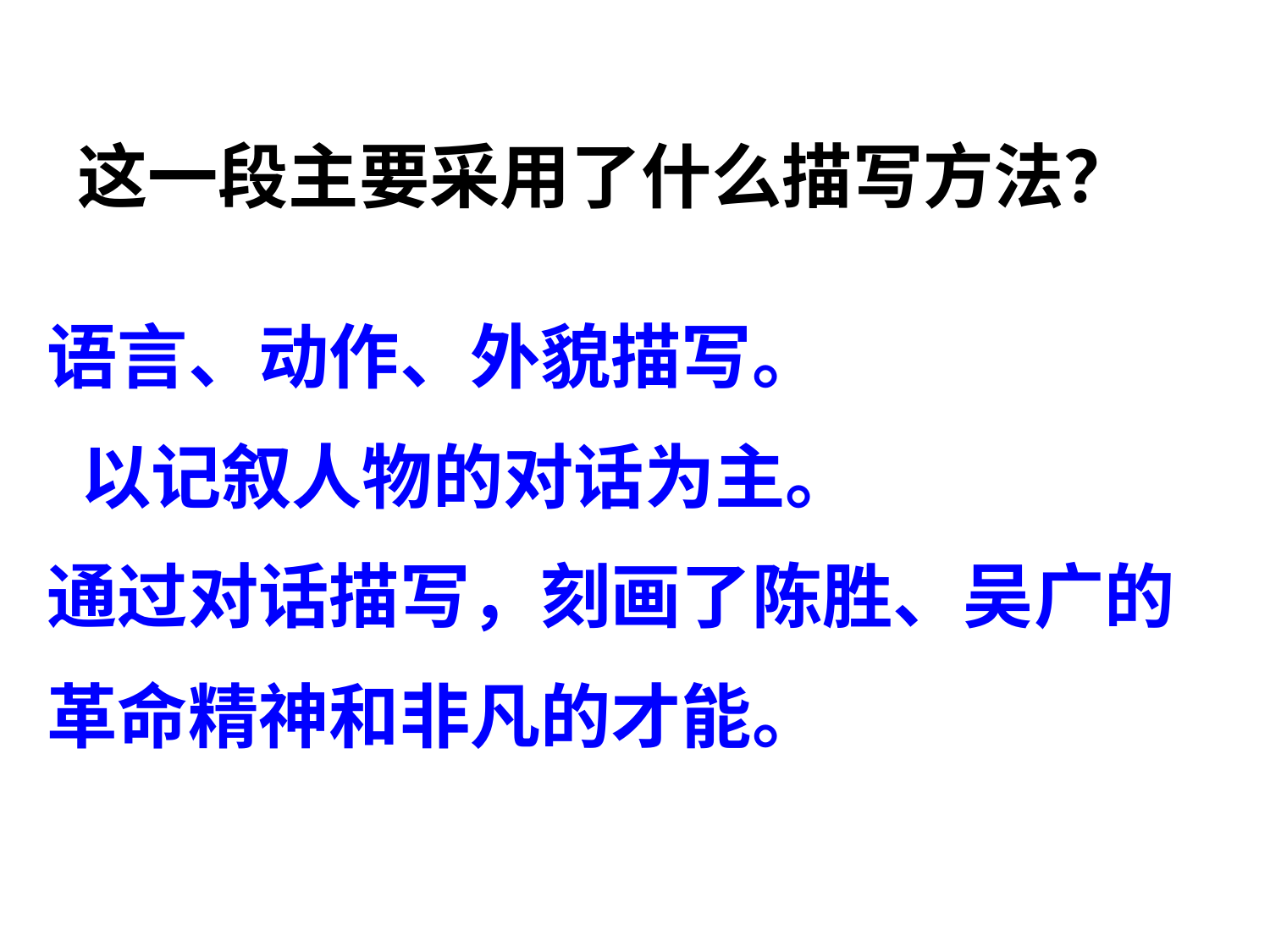

这一段主要采用了什么描写方法？
语言、动作、外貌描写。
 以记叙人物的对话为主。
通过对话描写，刻画了陈胜、吴广的
革命精神和非凡的才能。